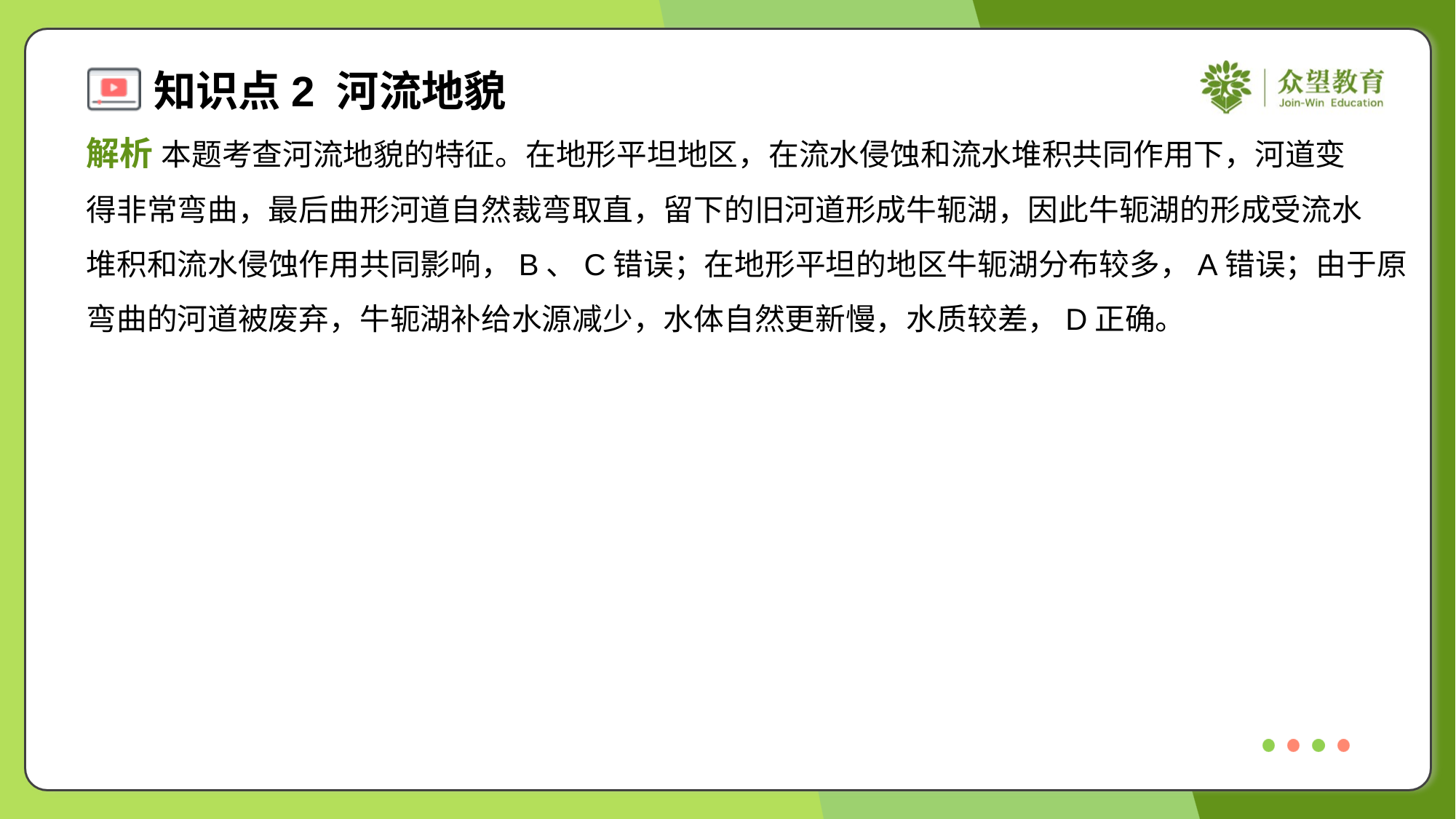

解析 本题考查河流地貌的特征。在地形平坦地区，在流水侵蚀和流水堆积共同作用下，河道变
得非常弯曲，最后曲形河道自然裁弯取直，留下的旧河道形成牛轭湖，因此牛轭湖的形成受流水
堆积和流水侵蚀作用共同影响，B、C错误；在地形平坦的地区牛轭湖分布较多，A错误；由于原
弯曲的河道被废弃，牛轭湖补给水源减少，水体自然更新慢，水质较差，D正确。